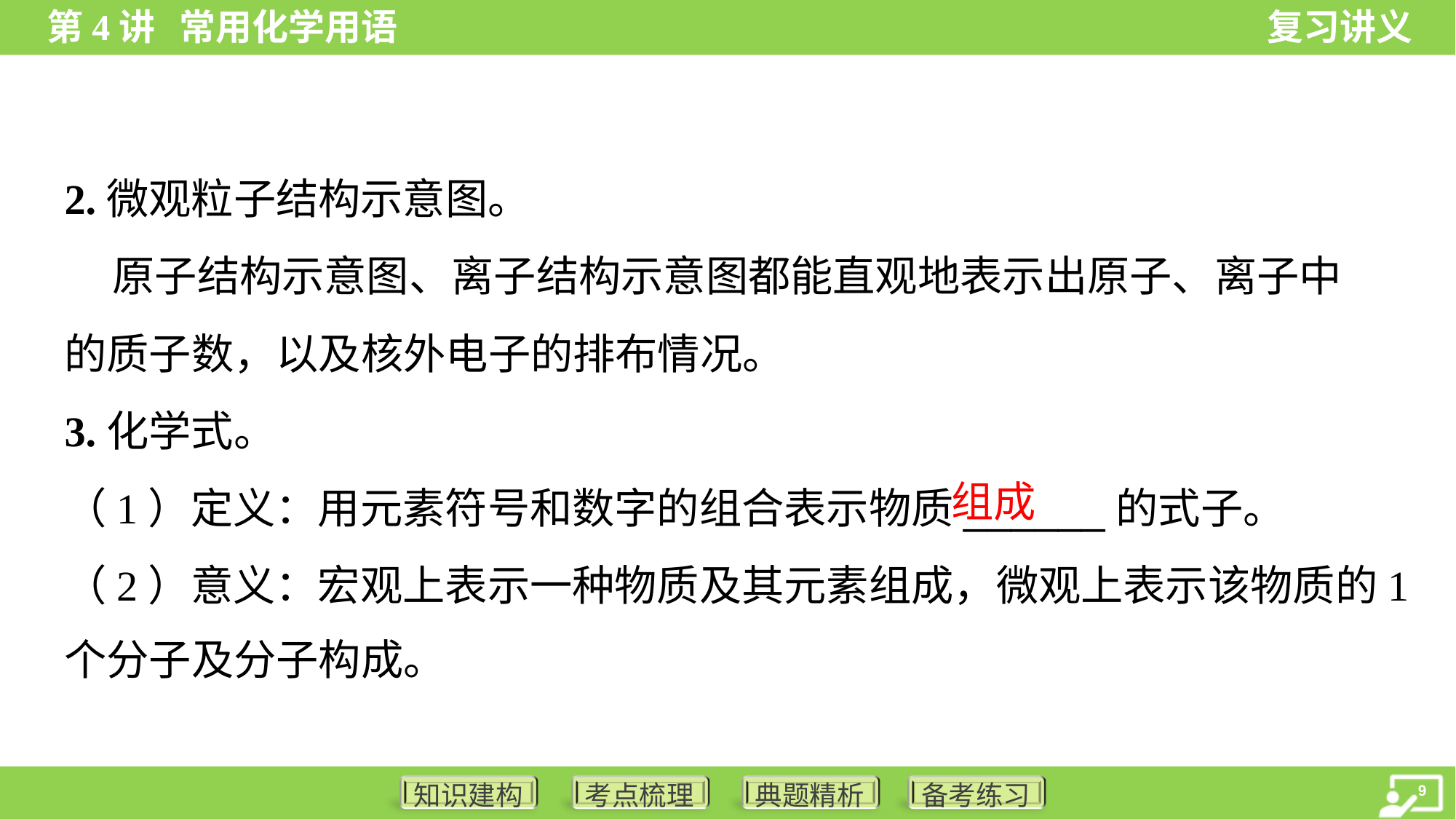

2.微观粒子结构示意图。
    原子结构示意图、离子结构示意图都能直观地表示出原子、离子中
的质子数，以及核外电子的排布情况。
3.化学式。
（1）定义：用元素符号和数字的组合表示物质______的式子。
（2）意义：宏观上表示一种物质及其元素组成，微观上表示该物质的1
个分子及分子构成。
组成